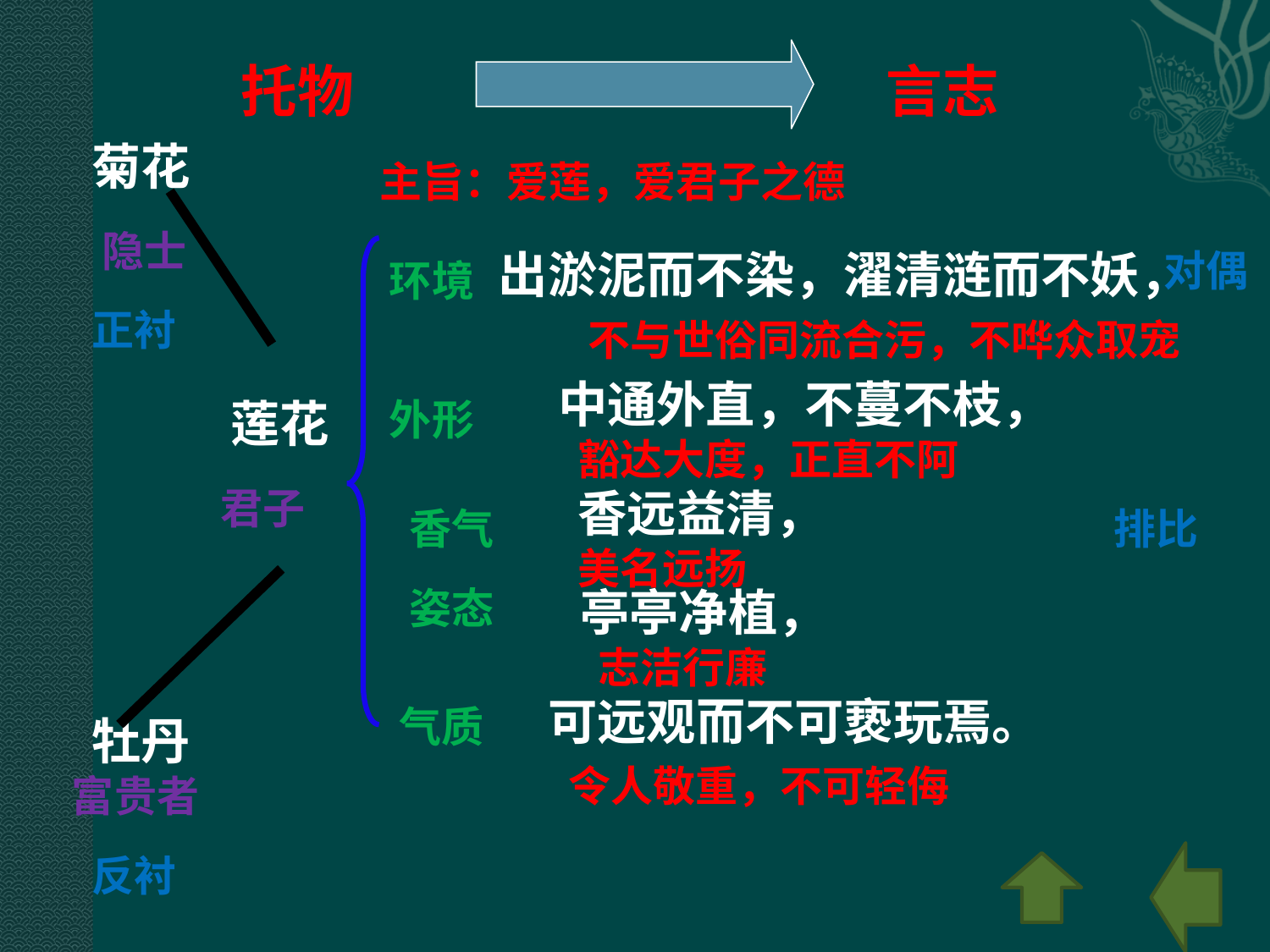

托物
言志
菊花
主旨：爱莲，爱君子之德
隐士

出淤泥而不染，濯清涟而不妖，
对偶
环境
——
正衬
不与世俗同流合污，不哗众取宠
中通外直，不蔓不枝，
莲花
外形
豁达大度，正直不阿
君子
香远益清，
香气
排比
美名远扬
姿态
亭亭净植，
志洁行廉
——
可远观而不可亵玩焉。
气质
牡丹
令人敬重，不可轻侮
富贵者

反衬